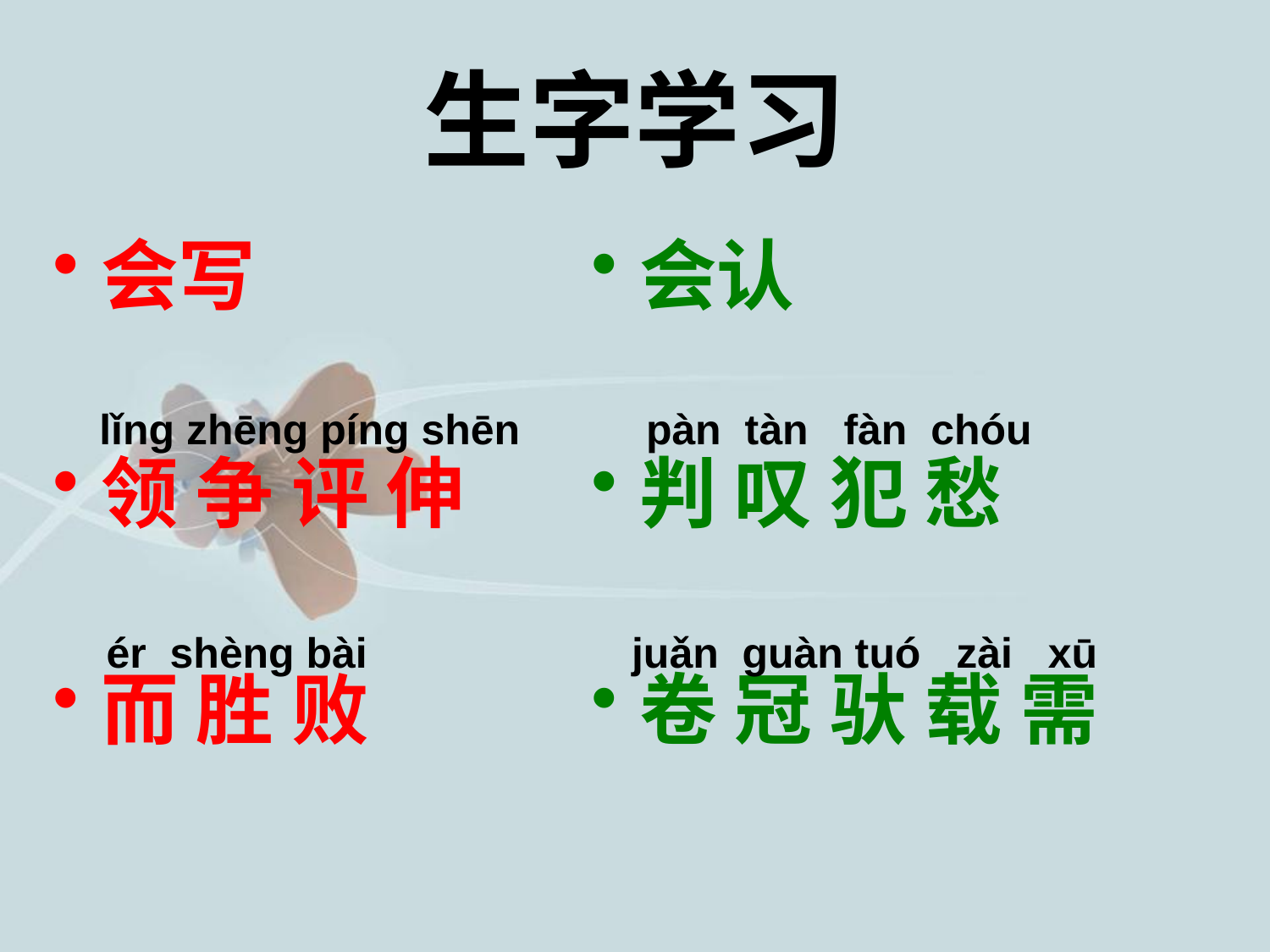

# 生字学习
会写

领 争 评 伸

而 胜 败
会认

判 叹 犯 愁

卷 冠 驮 载 需

lǐng zhēng píng shēn
pàn  tàn   fàn  chóu
  ér  shèng bài
juǎn  guàn tuó   zài   xū